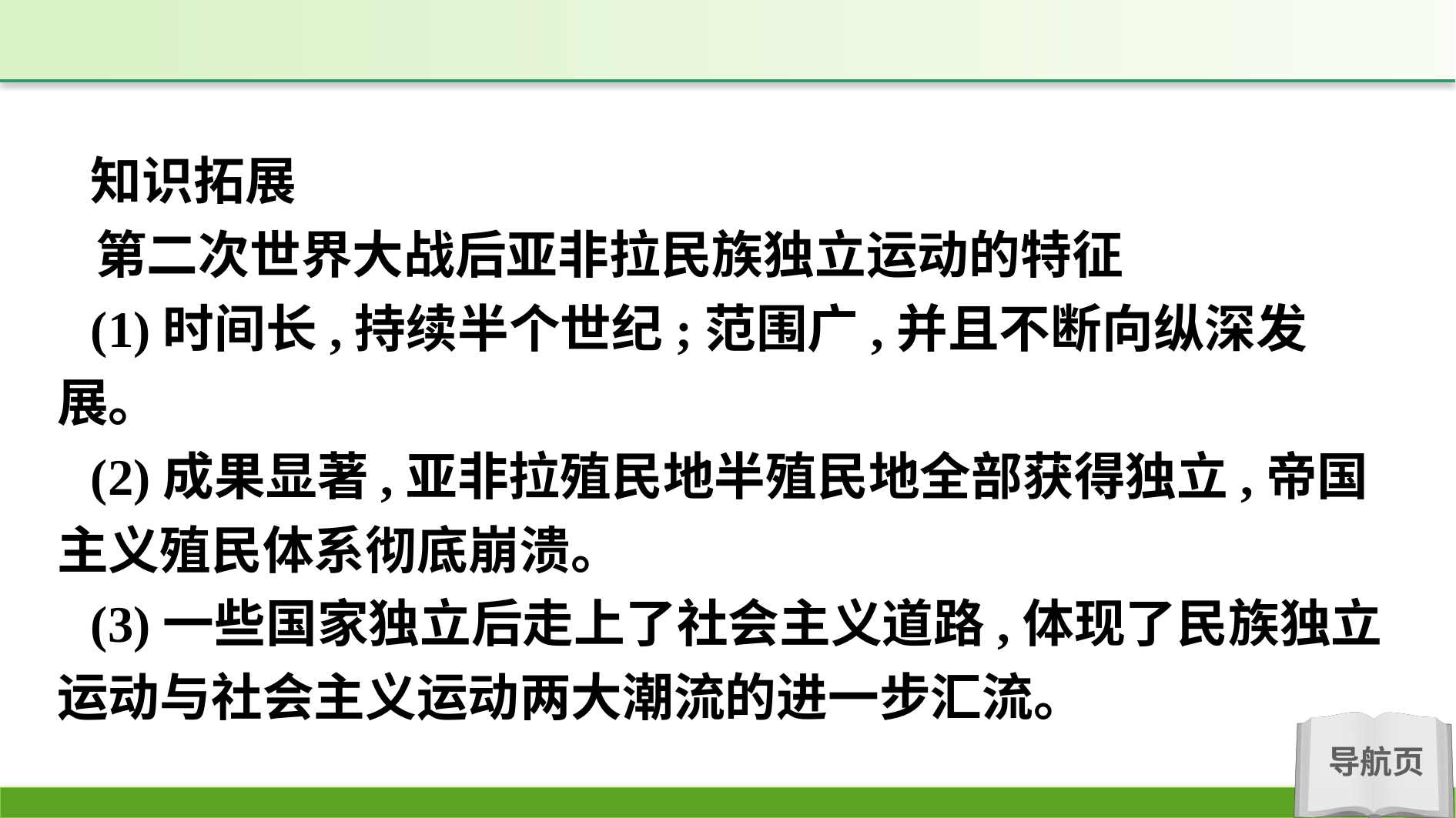

知识拓展
第二次世界大战后亚非拉民族独立运动的特征
(1)时间长,持续半个世纪;范围广,并且不断向纵深发展。
(2)成果显著,亚非拉殖民地半殖民地全部获得独立,帝国主义殖民体系彻底崩溃。
(3)一些国家独立后走上了社会主义道路,体现了民族独立运动与社会主义运动两大潮流的进一步汇流。